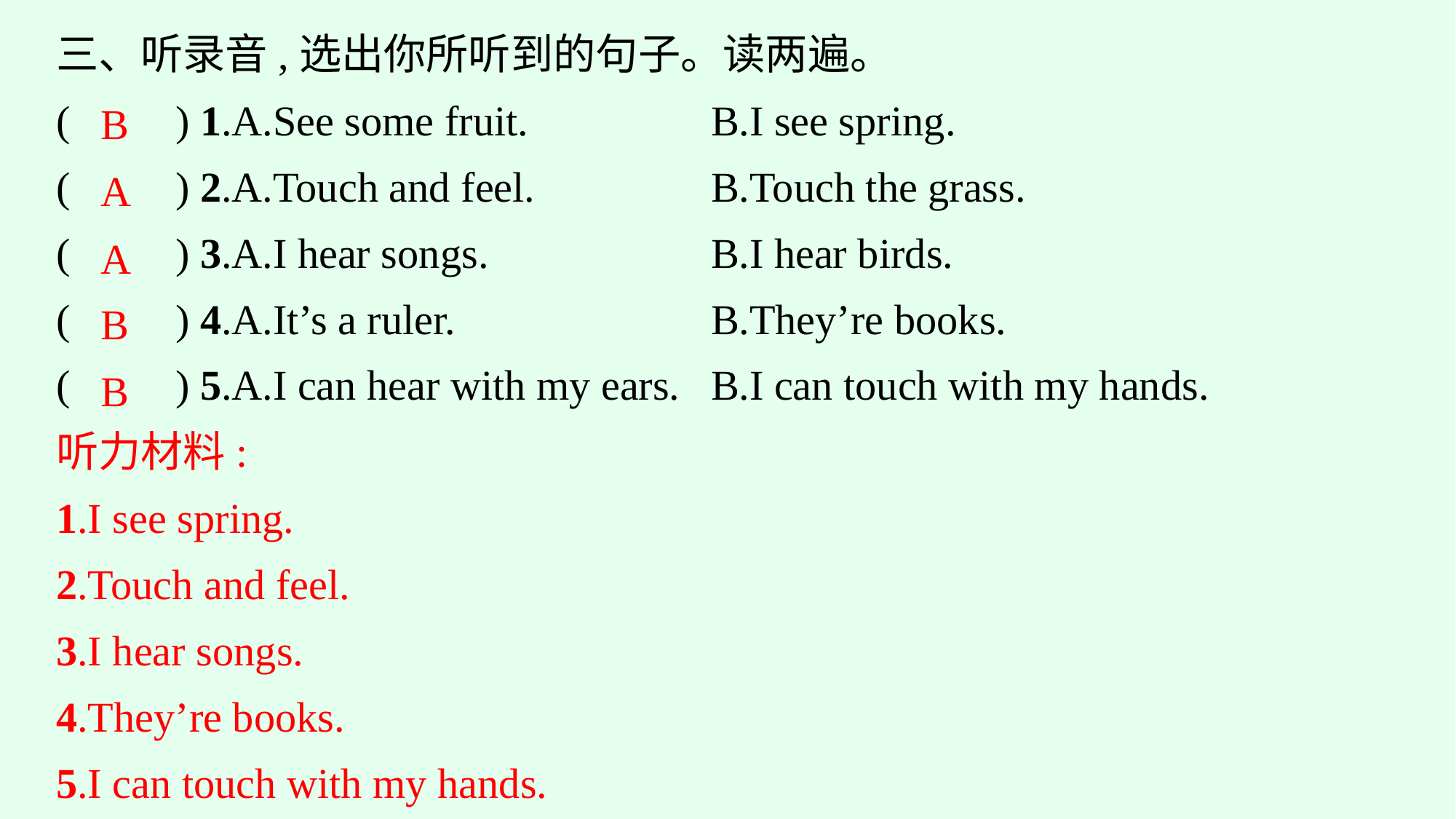

三、听录音,选出你所听到的句子。读两遍。
(　　) 1.A.See some fruit.　　　　	B.I see spring.
(　　) 2.A.Touch and feel.			B.Touch the grass.
(　　) 3.A.I hear songs.			B.I hear birds.
(　　) 4.A.It’s a ruler.			B.They’re books.
(　　) 5.A.I can hear with my ears.	B.I can touch with my hands.
B
A
A
B
B
听力材料:
1.I see spring.
2.Touch and feel.
3.I hear songs.
4.They’re books.
5.I can touch with my hands.